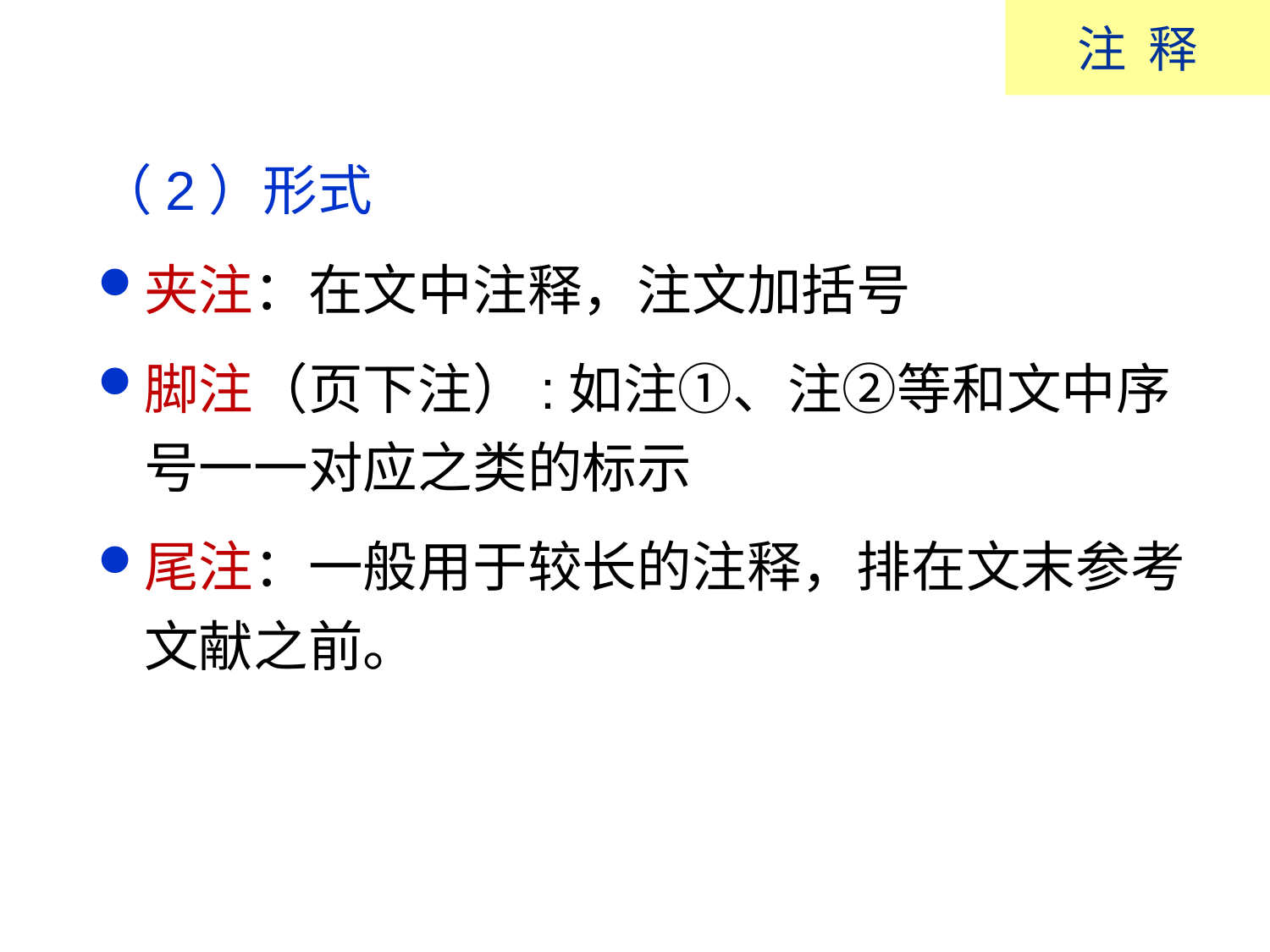

注  释
（2）形式
夹注：在文中注释，注文加括号
脚注（页下注）:如注①、注②等和文中序号一一对应之类的标示
尾注：一般用于较长的注释，排在文末参考文献之前。